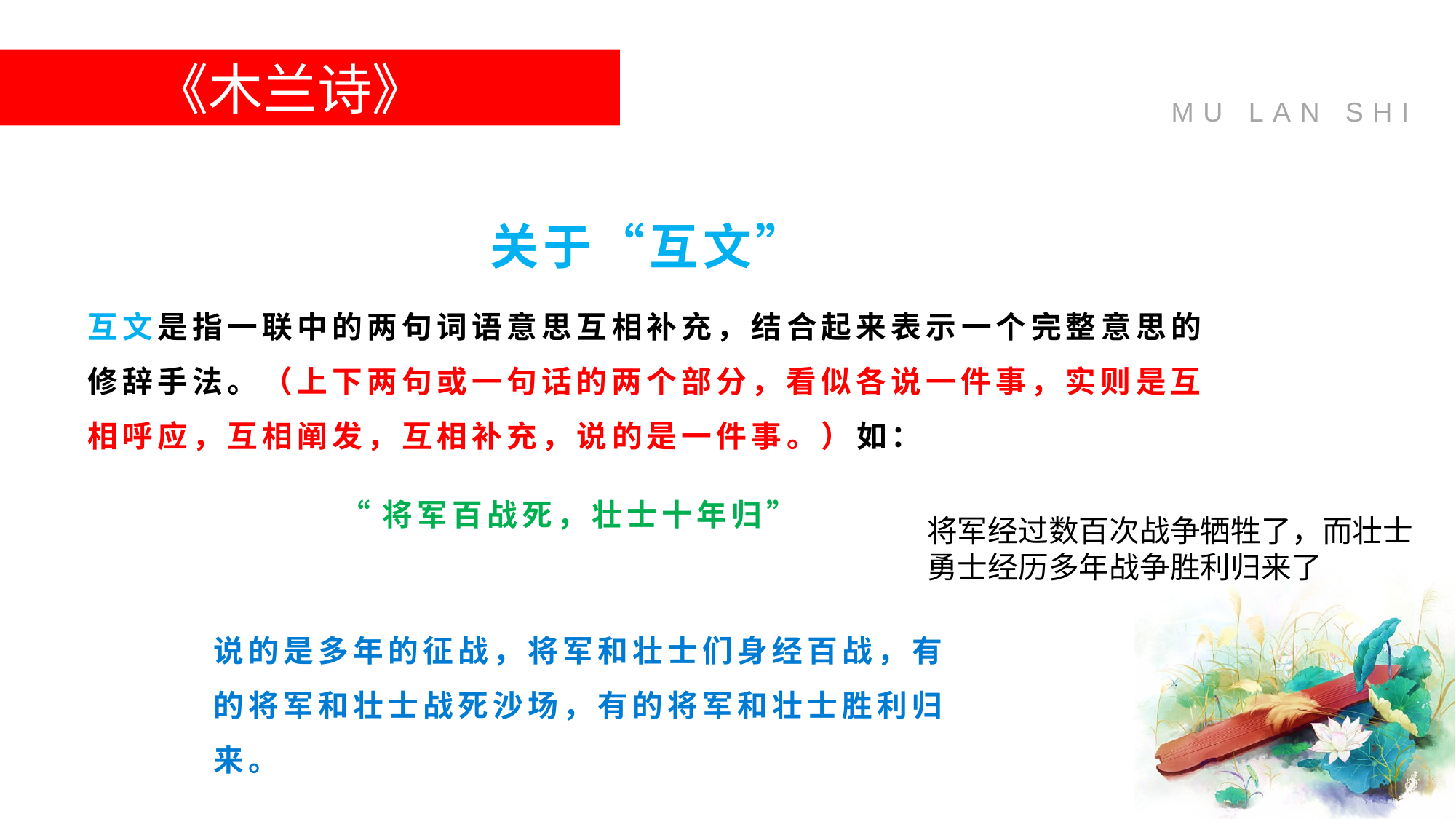

《木兰诗》
关于“互文”
互文是指一联中的两句词语意思互相补充，结合起来表示一个完整意思的修辞手法。（上下两句或一句话的两个部分，看似各说一件事，实则是互相呼应，互相阐发，互相补充，说的是一件事。）如：

“将军百战死，壮士十年归”
将军经过数百次战争牺牲了，而壮士勇士经历多年战争胜利归来了
说的是多年的征战，将军和壮士们身经百战，有的将军和壮士战死沙场，有的将军和壮士胜利归来。